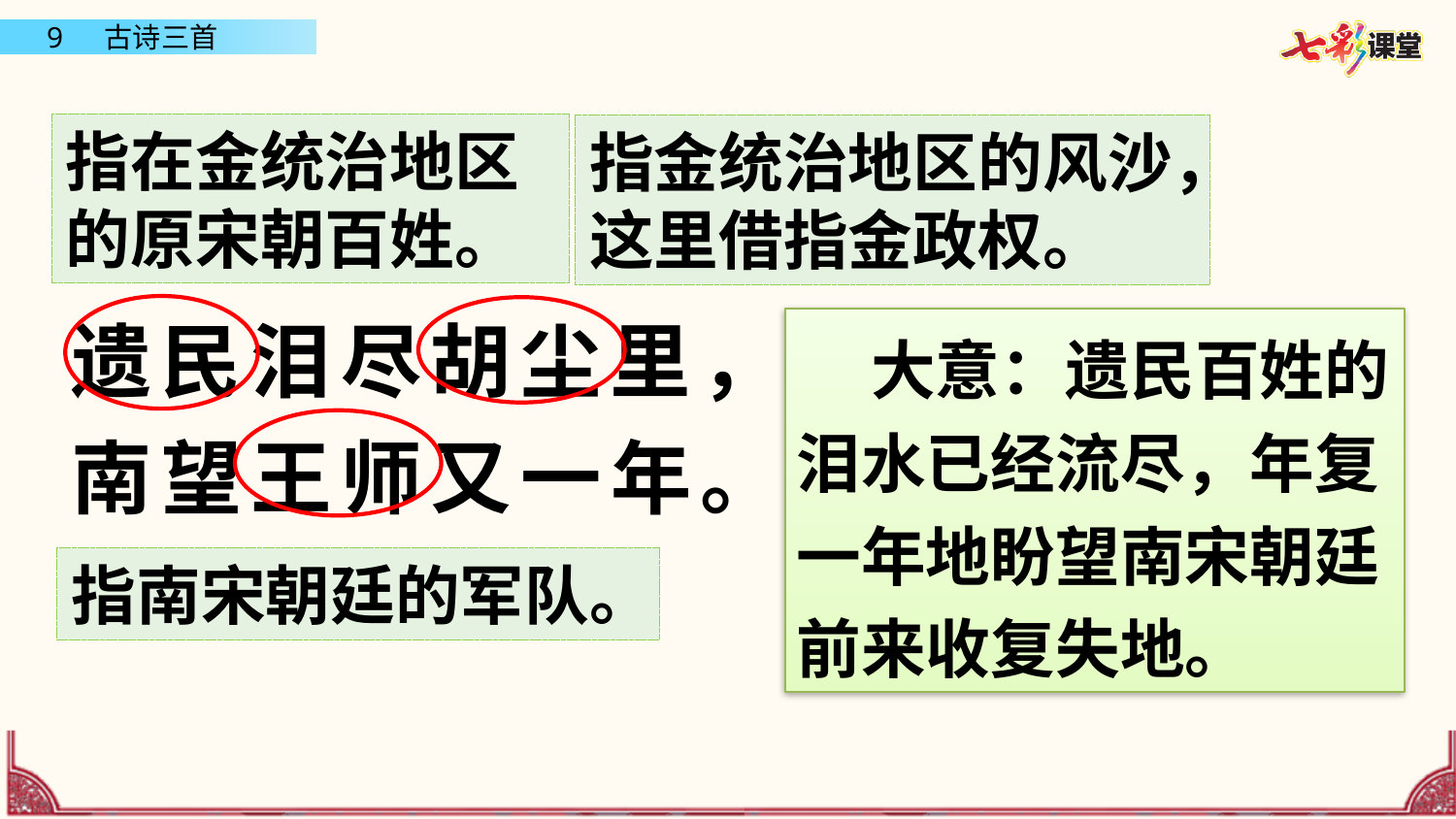

指在金统治地区的原宋朝百姓。
指金统治地区的风沙，这里借指金政权。
遗民泪尽胡尘里，
南望王师又一年。

    大意：遗民百姓的泪水已经流尽，年复一年地盼望南宋朝廷前来收复失地。

指南宋朝廷的军队。